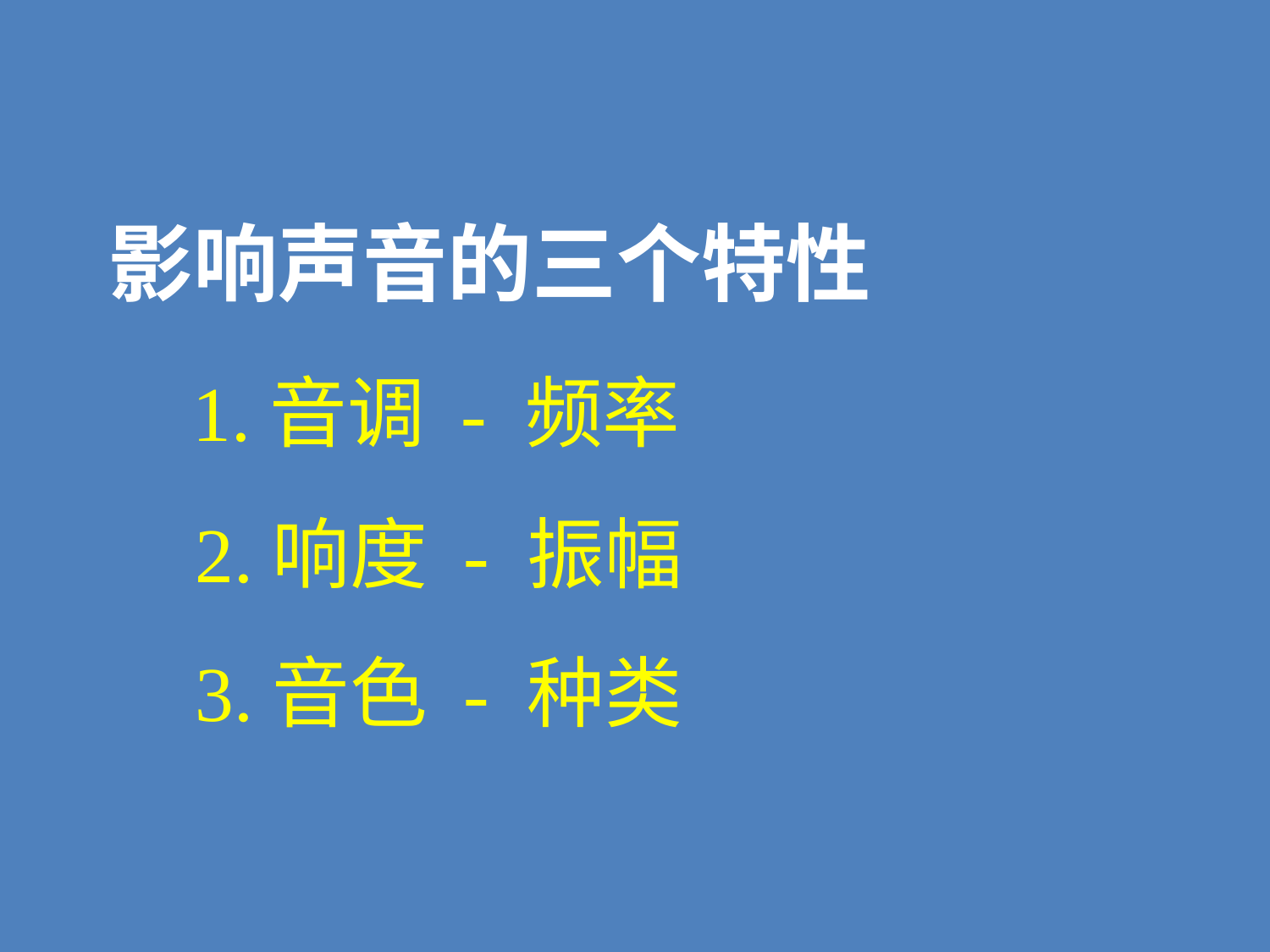

影响声音的三个特性
1.音调 - 频率
2.响度 - 振幅
3.音色 - 种类